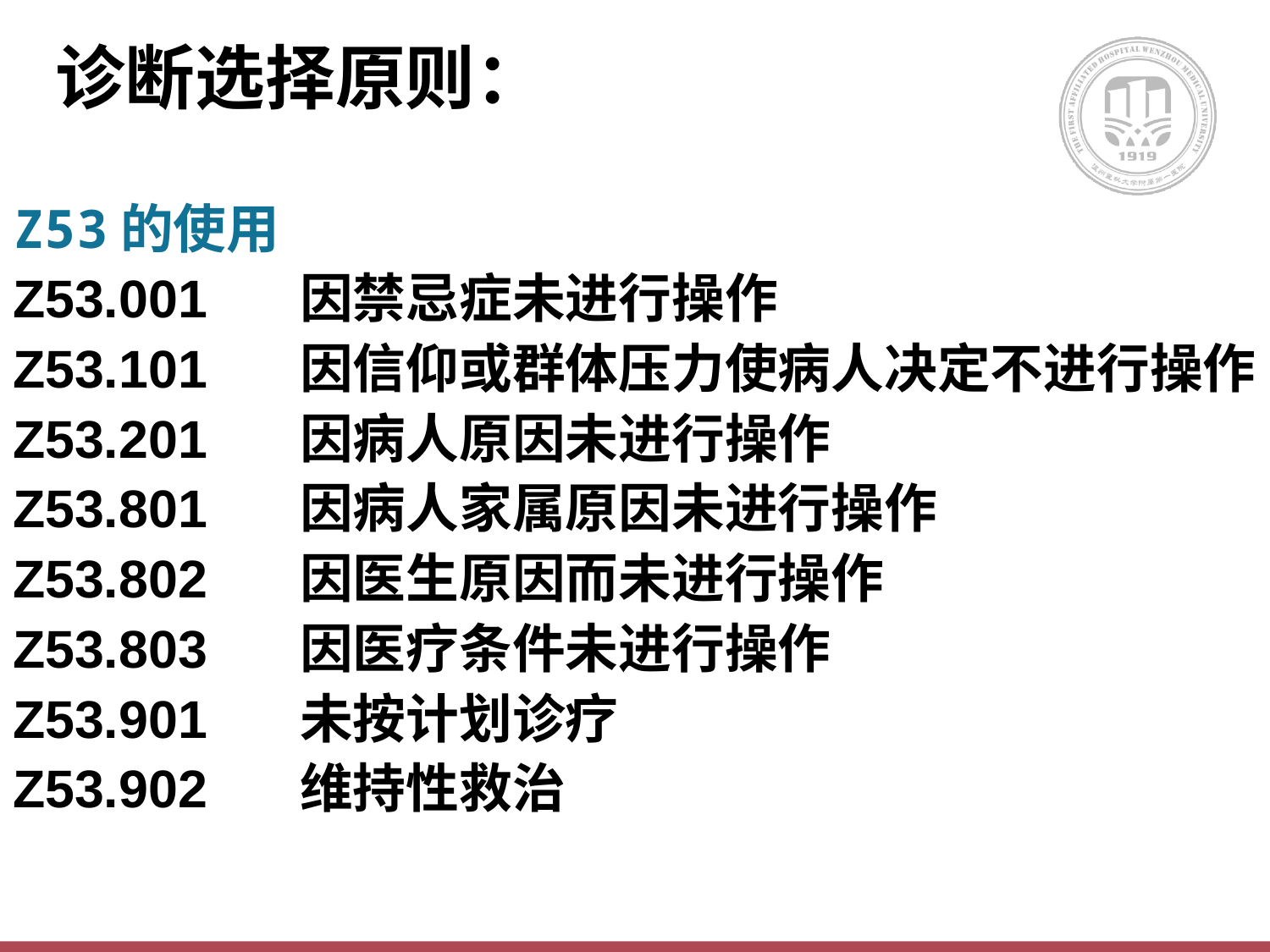

# 诊断选择原则：
Z53的使用
Z53.001	因禁忌症未进行操作
Z53.101	因信仰或群体压力使病人决定不进行操作
Z53.201	因病人原因未进行操作
Z53.801	因病人家属原因未进行操作
Z53.802	因医生原因而未进行操作
Z53.803	因医疗条件未进行操作
Z53.901	未按计划诊疗
Z53.902	维持性救治